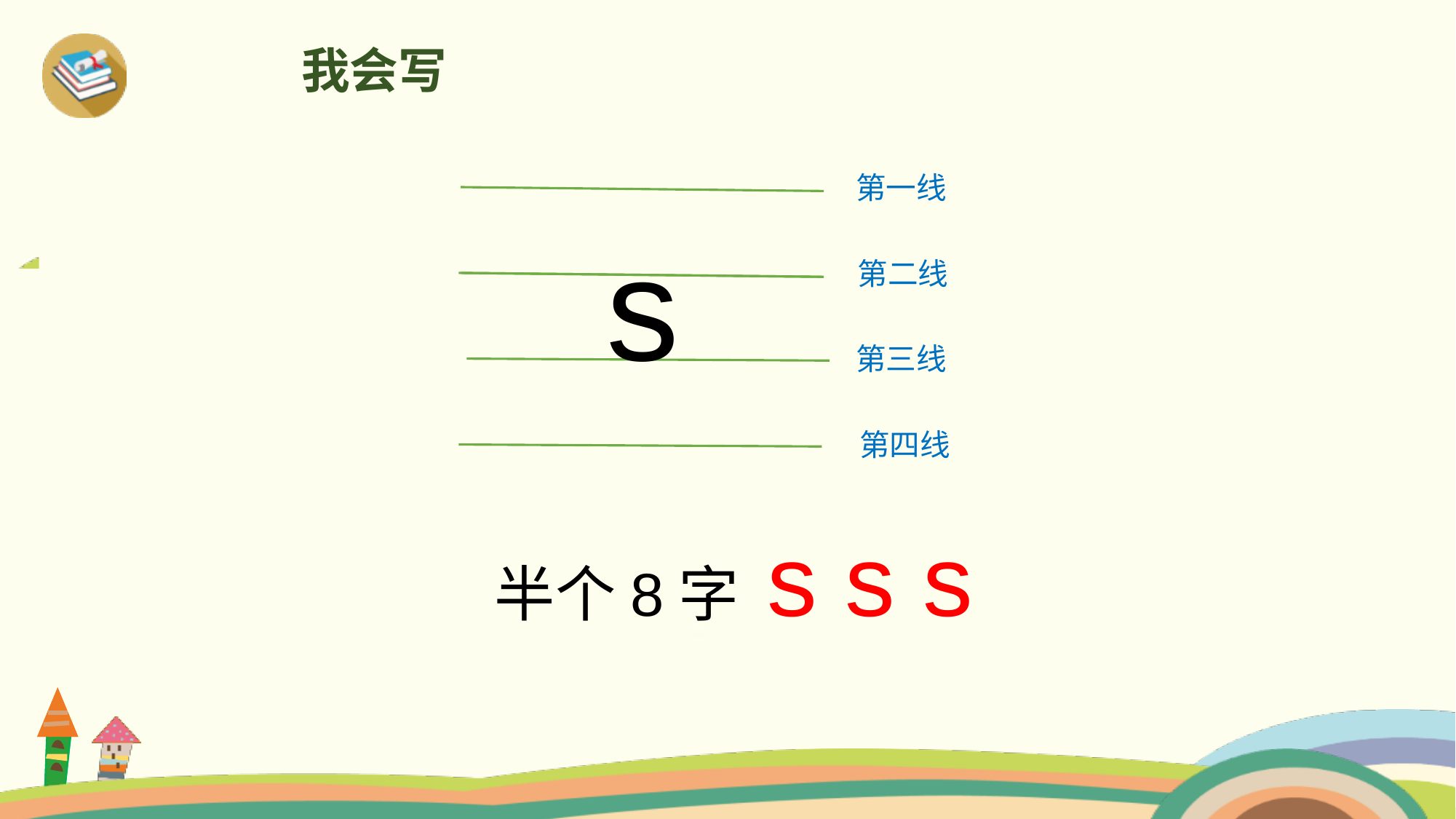

我会写
第一线

 s
第二线
第三线

第四线
半个8字 s s s